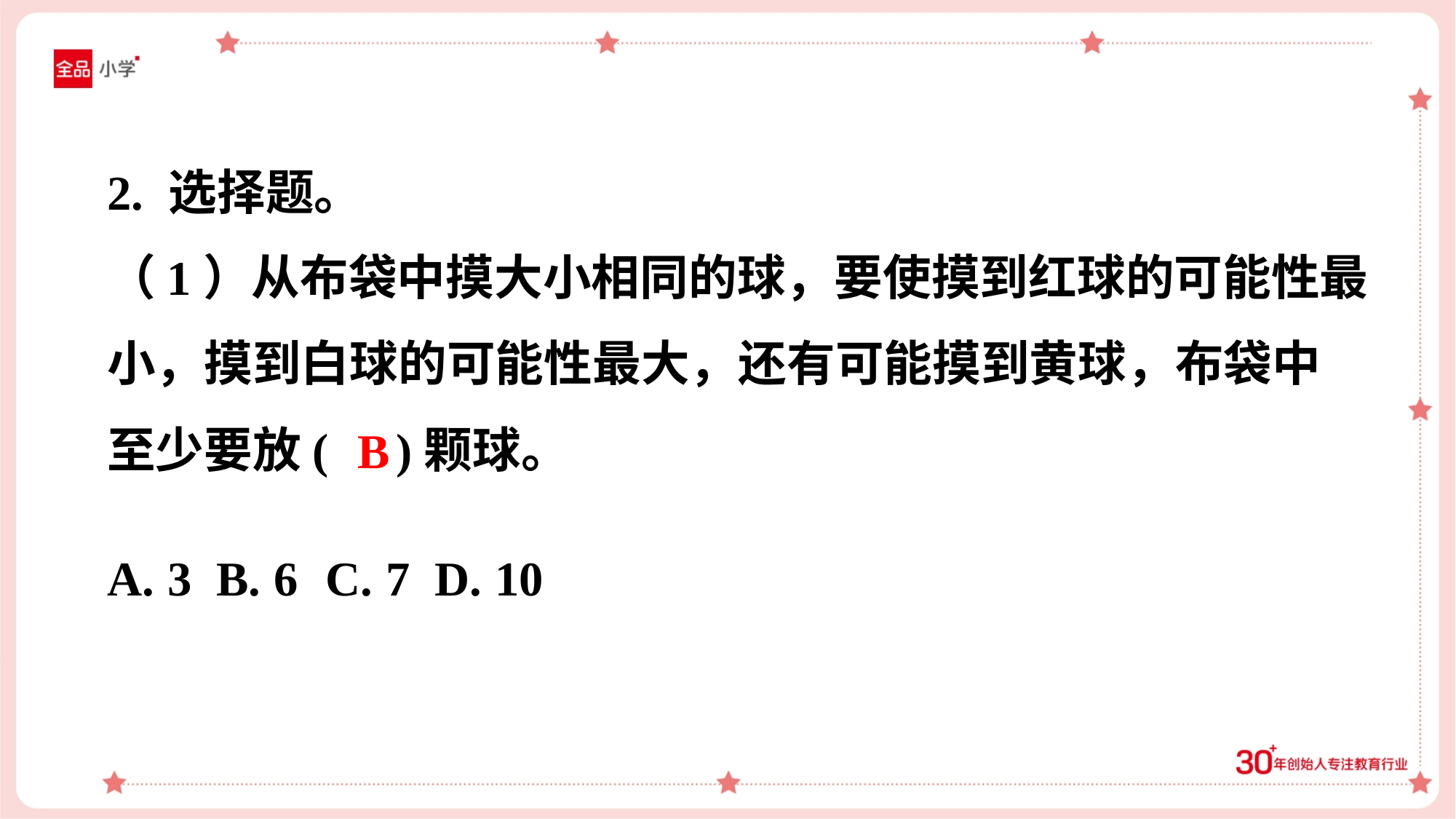

2. 选择题。
（1）从布袋中摸大小相同的球，要使摸到红球的可能性最
小，摸到白球的可能性最大，还有可能摸到黄球，布袋中
至少要放(     )颗球。
B
A. 3	B. 6	C. 7	D. 10